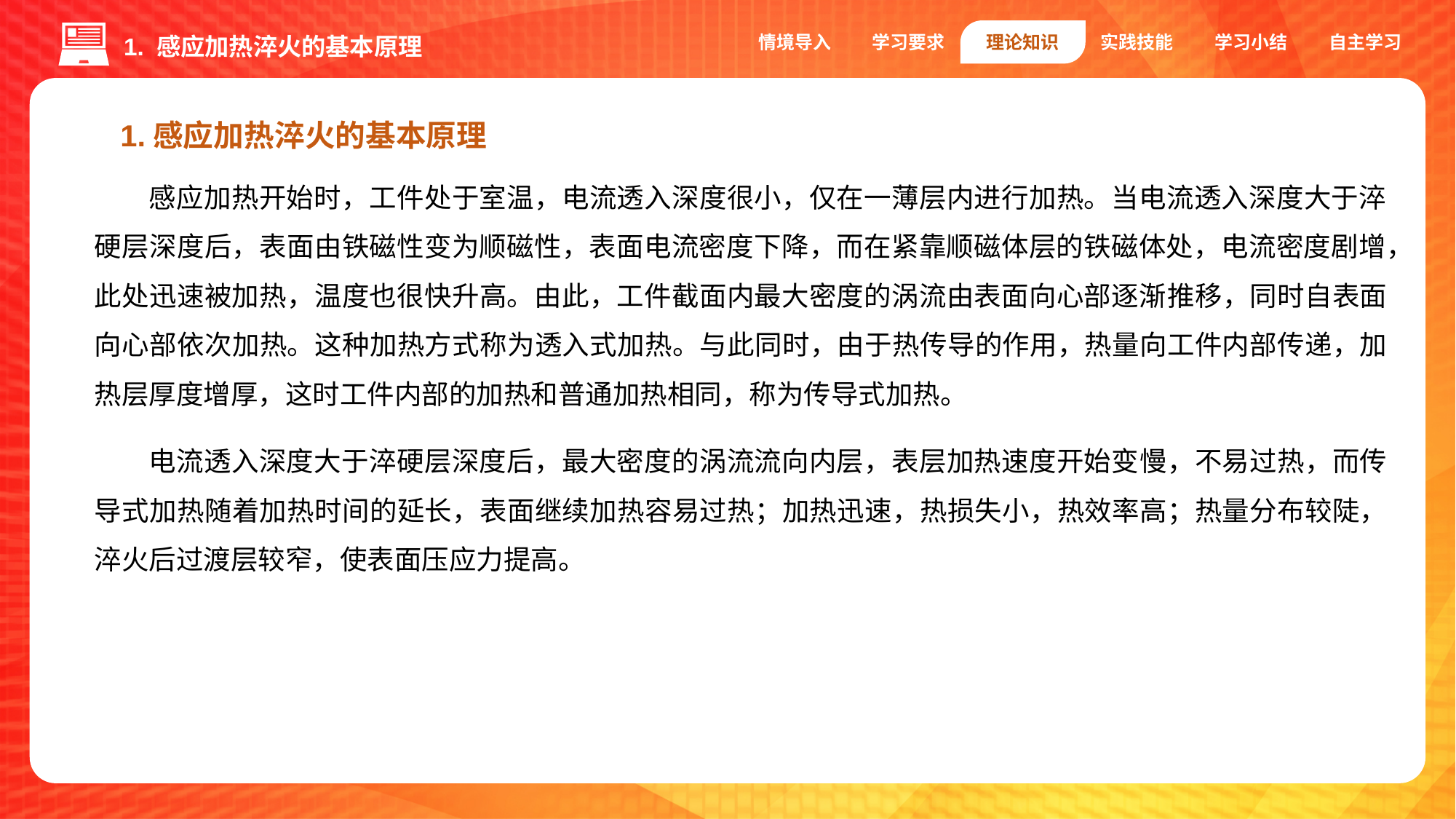

情境导入
学习要求
理论知识
实践技能
学习小结
自主学习

1. 感应加热淬火的基本原理
1.感应加热淬火的基本原理
感应加热开始时，工件处于室温，电流透入深度很小，仅在一薄层内进行加热。当电流透入深度大于淬硬层深度后，表面由铁磁性变为顺磁性，表面电流密度下降，而在紧靠顺磁体层的铁磁体处，电流密度剧增，此处迅速被加热，温度也很快升高。由此，工件截面内最大密度的涡流由表面向心部逐渐推移，同时自表面向心部依次加热。这种加热方式称为透入式加热。与此同时，由于热传导的作用，热量向工件内部传递，加热层厚度增厚，这时工件内部的加热和普通加热相同，称为传导式加热。
电流透入深度大于淬硬层深度后，最大密度的涡流流向内层，表层加热速度开始变慢，不易过热，而传导式加热随着加热时间的延长，表面继续加热容易过热；加热迅速，热损失小，热效率高；热量分布较陡，淬火后过渡层较窄，使表面压应力提高。